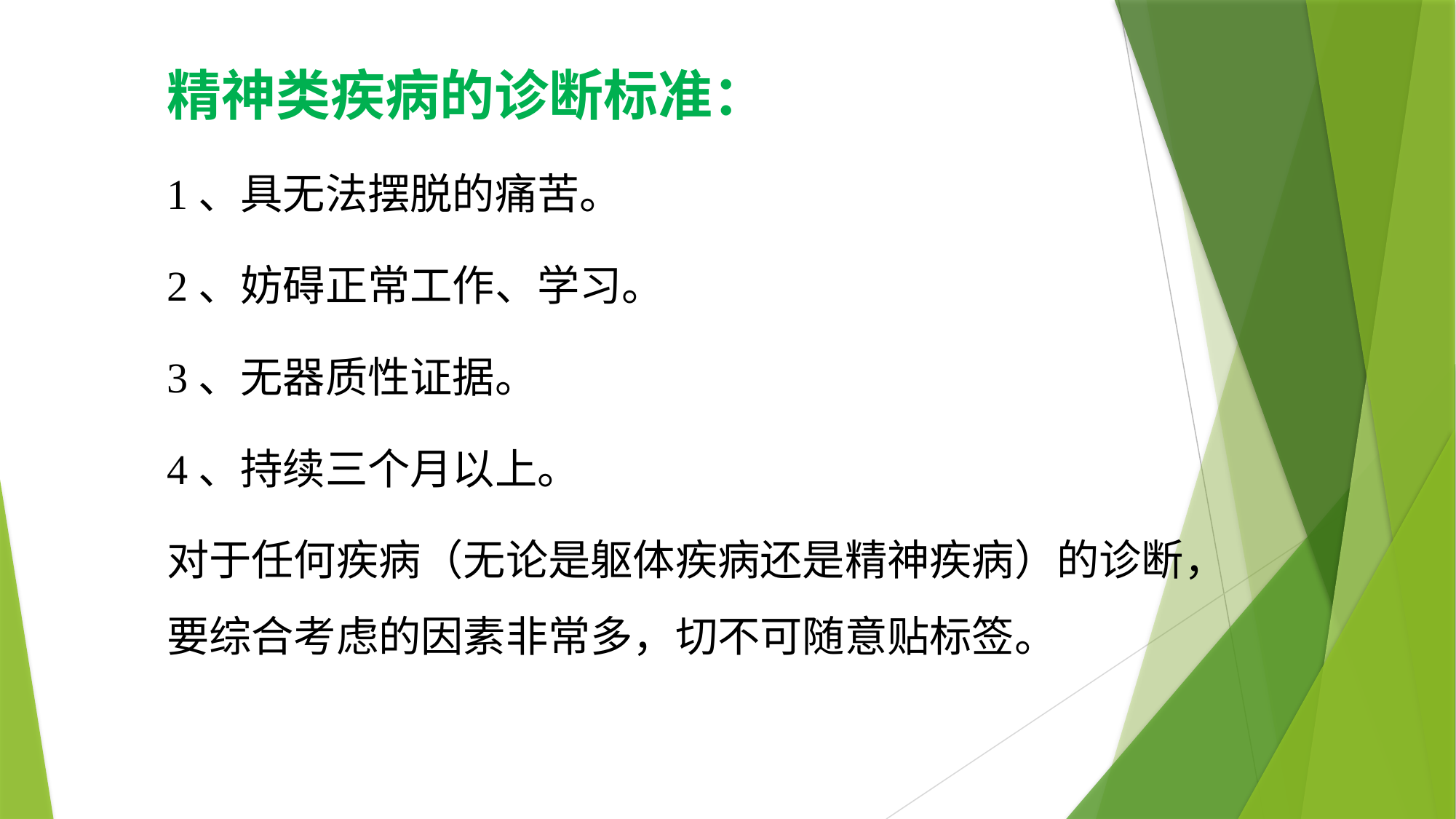

精神类疾病的诊断标准：
1、具无法摆脱的痛苦。
2、妨碍正常工作、学习。
3、无器质性证据。
4、持续三个月以上。
对于任何疾病（无论是躯体疾病还是精神疾病）的诊断，要综合考虑的因素非常多，切不可随意贴标签。